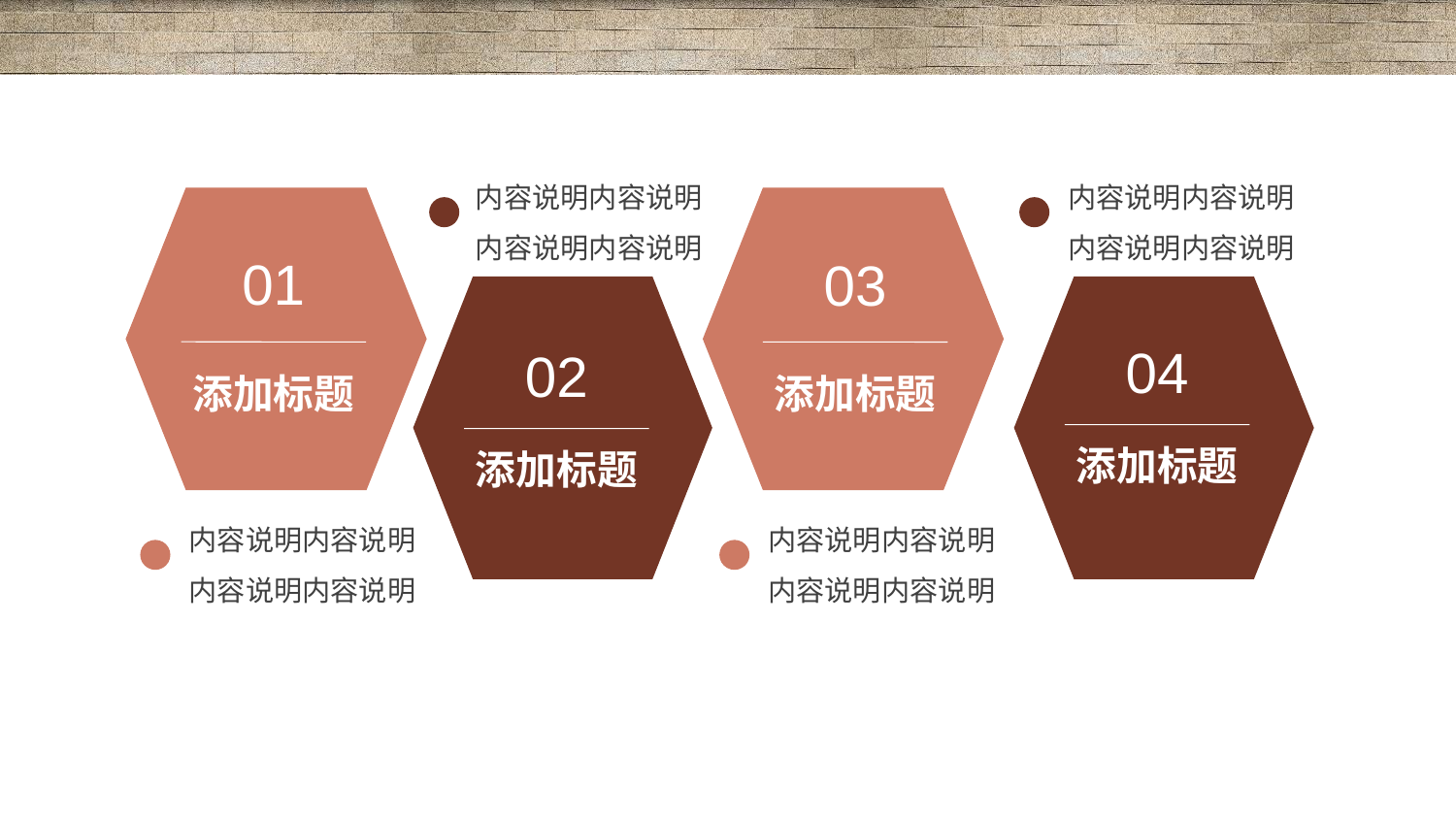

#
内容说明内容说明
内容说明内容说明
内容说明内容说明
内容说明内容说明

01
添加标题

03
添加标题

02

添加标题

04

添加标题
内容说明内容说明
内容说明内容说明
内容说明内容说明
内容说明内容说明